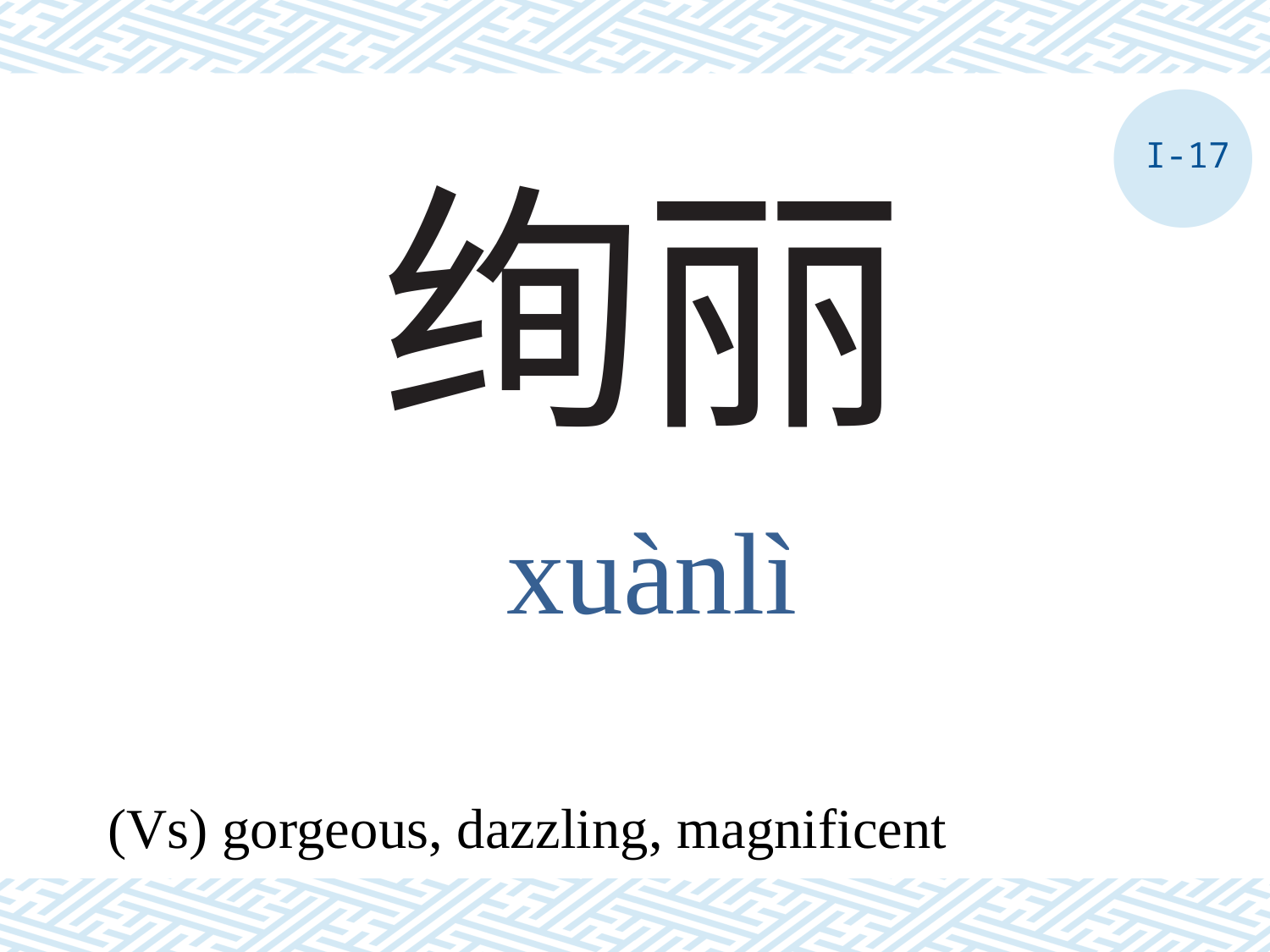

I-17

# 绚丽
xuànlì
(Vs) gorgeous, dazzling, magnificent